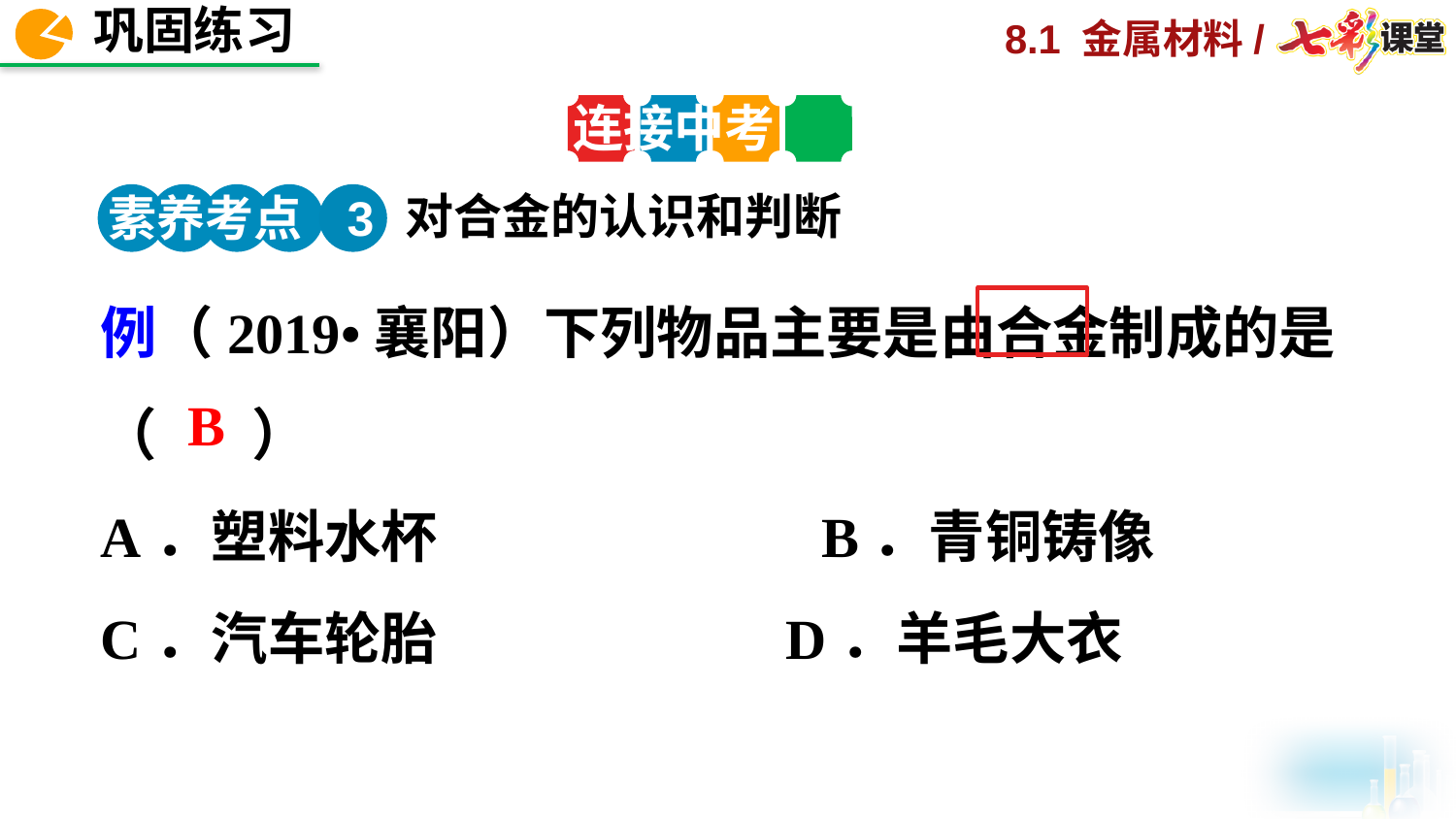

连接中考

 对合金的认识和判断
素养考点   3

例（2019•襄阳）下列物品主要是由合金制成的是（　   ）
A．塑料水杯	                     B．青铜铸像
C．汽车轮胎                          D．羊毛大衣

B